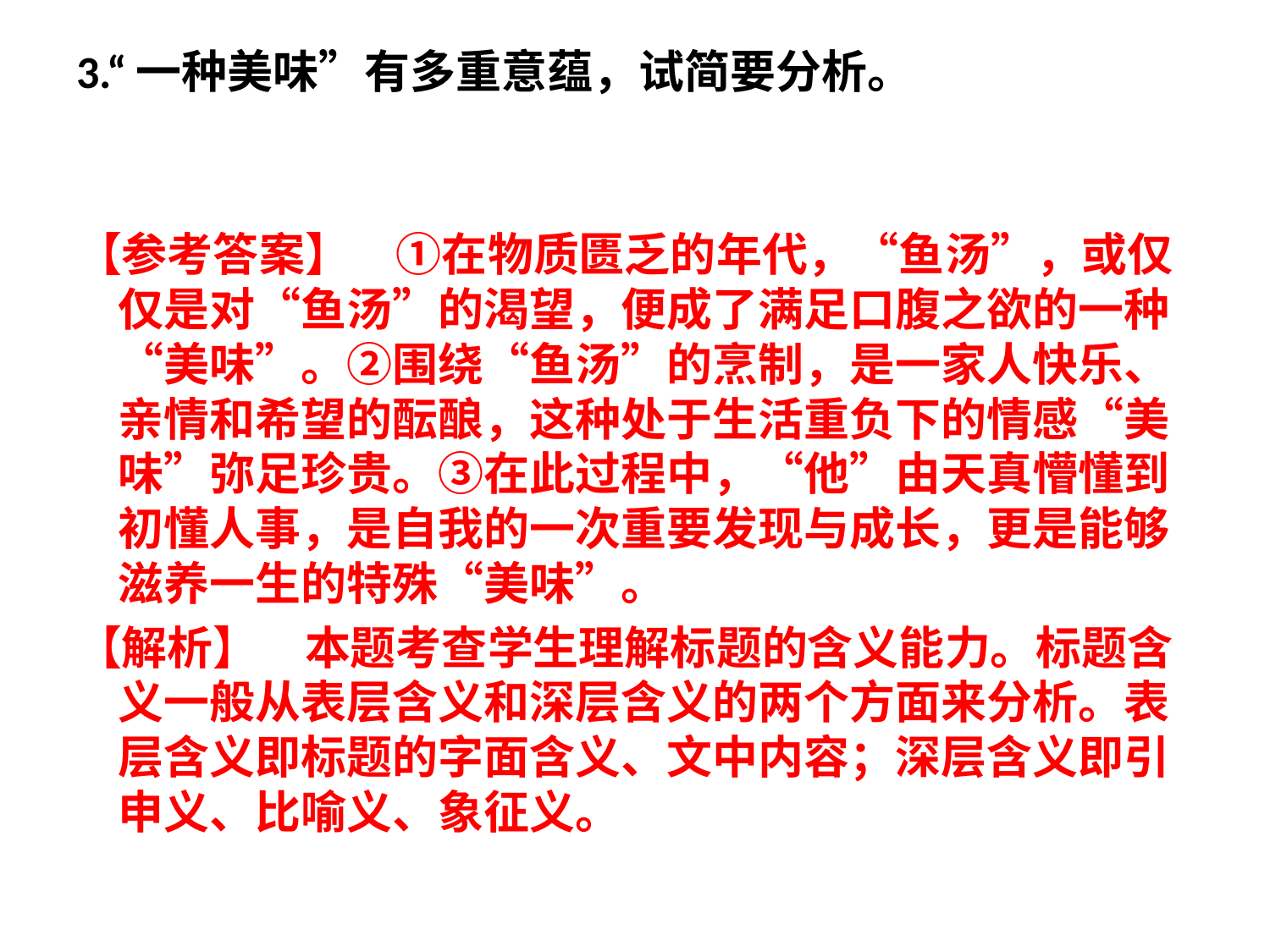

3.“一种美味”有多重意蕴，试简要分析。

【参考答案】　①在物质匮乏的年代，“鱼汤”，或仅仅是对“鱼汤”的渴望，便成了满足口腹之欲的一种“美味”。②围绕“鱼汤”的烹制，是一家人快乐、亲情和希望的酝酿，这种处于生活重负下的情感“美味”弥足珍贵。③在此过程中，“他”由天真懵懂到初懂人事，是自我的一次重要发现与成长，更是能够滋养一生的特殊“美味”。
【解析】　本题考查学生理解标题的含义能力。标题含义一般从表层含义和深层含义的两个方面来分析。表层含义即标题的字面含义、文中内容；深层含义即引申义、比喻义、象征义。

#